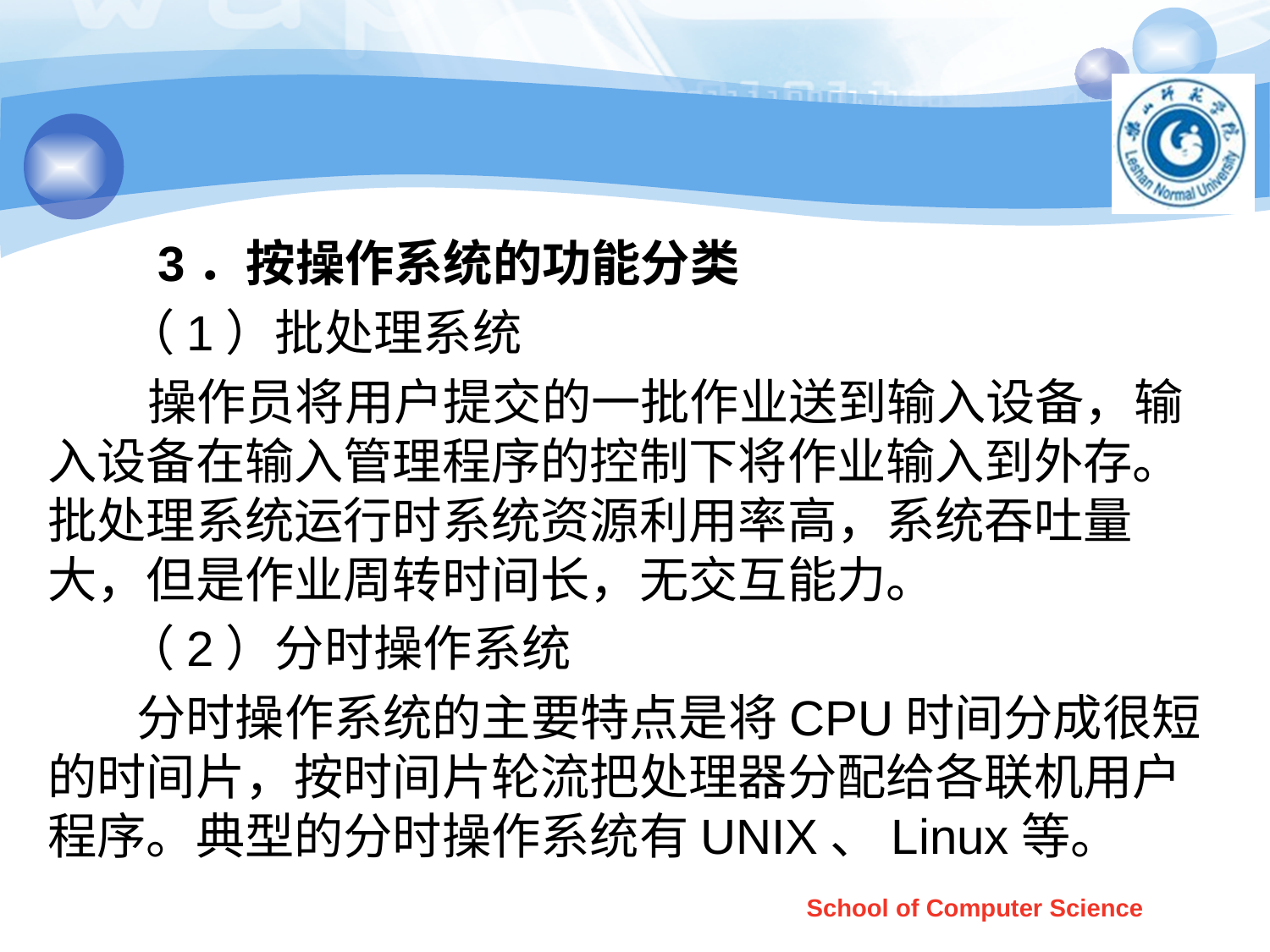

#
        3．按操作系统的功能分类
      （1）批处理系统
        操作员将用户提交的一批作业送到输入设备，输入设备在输入管理程序的控制下将作业输入到外存。批处理系统运行时系统资源利用率高，系统吞吐量大，但是作业周转时间长，无交互能力。
      （2）分时操作系统
       分时操作系统的主要特点是将CPU时间分成很短的时间片，按时间片轮流把处理器分配给各联机用户程序。典型的分时操作系统有UNIX、Linux等。

School of Computer Science